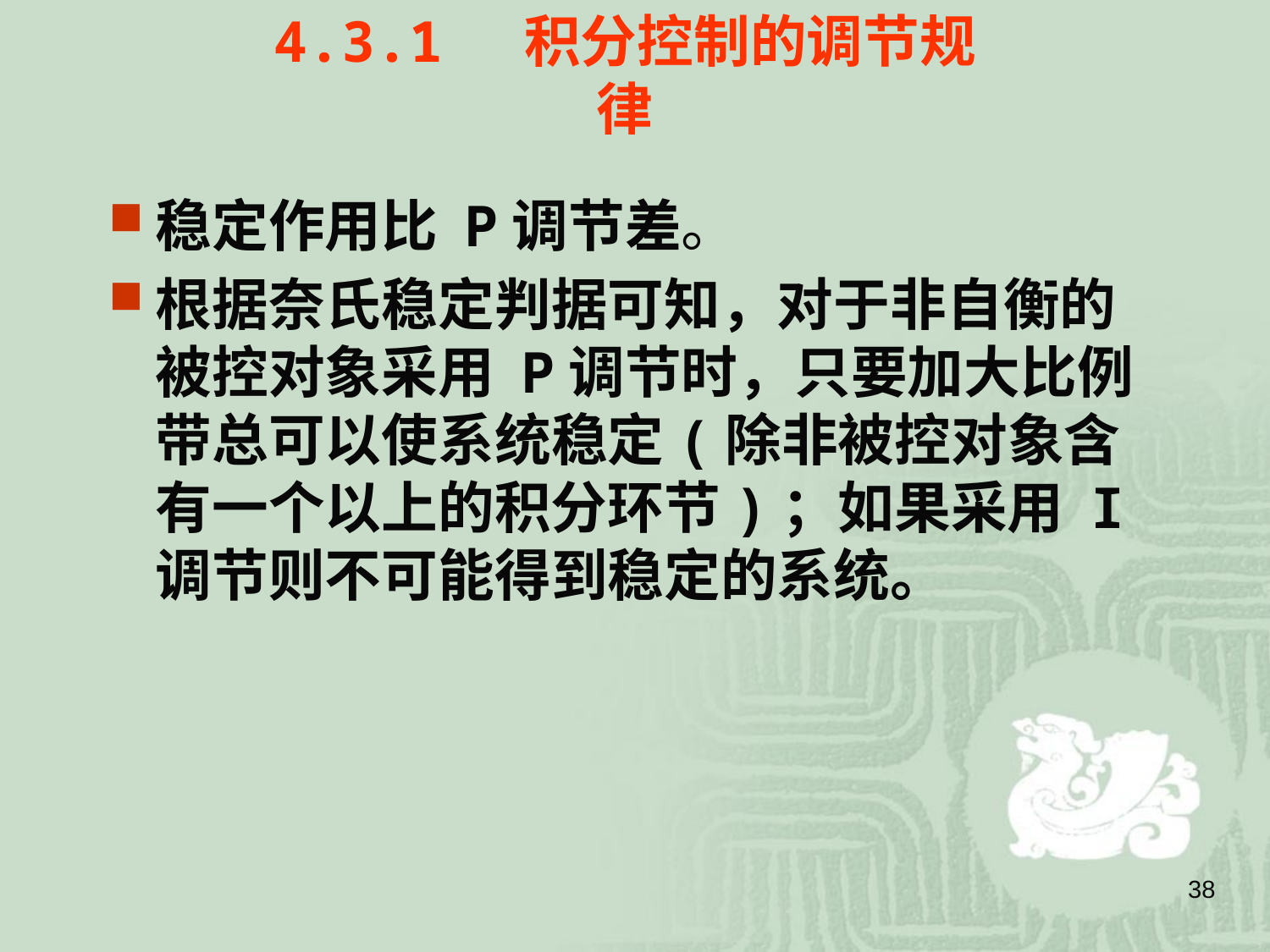

4.3.1  积分控制的调节规律
稳定作用比 P调节差。
根据奈氏稳定判据可知，对于非自衡的被控对象采用 P调节时，只要加大比例带总可以使系统稳定(除非被控对象含有一个以上的积分环节)；如果采用 I调节则不可能得到稳定的系统。
38